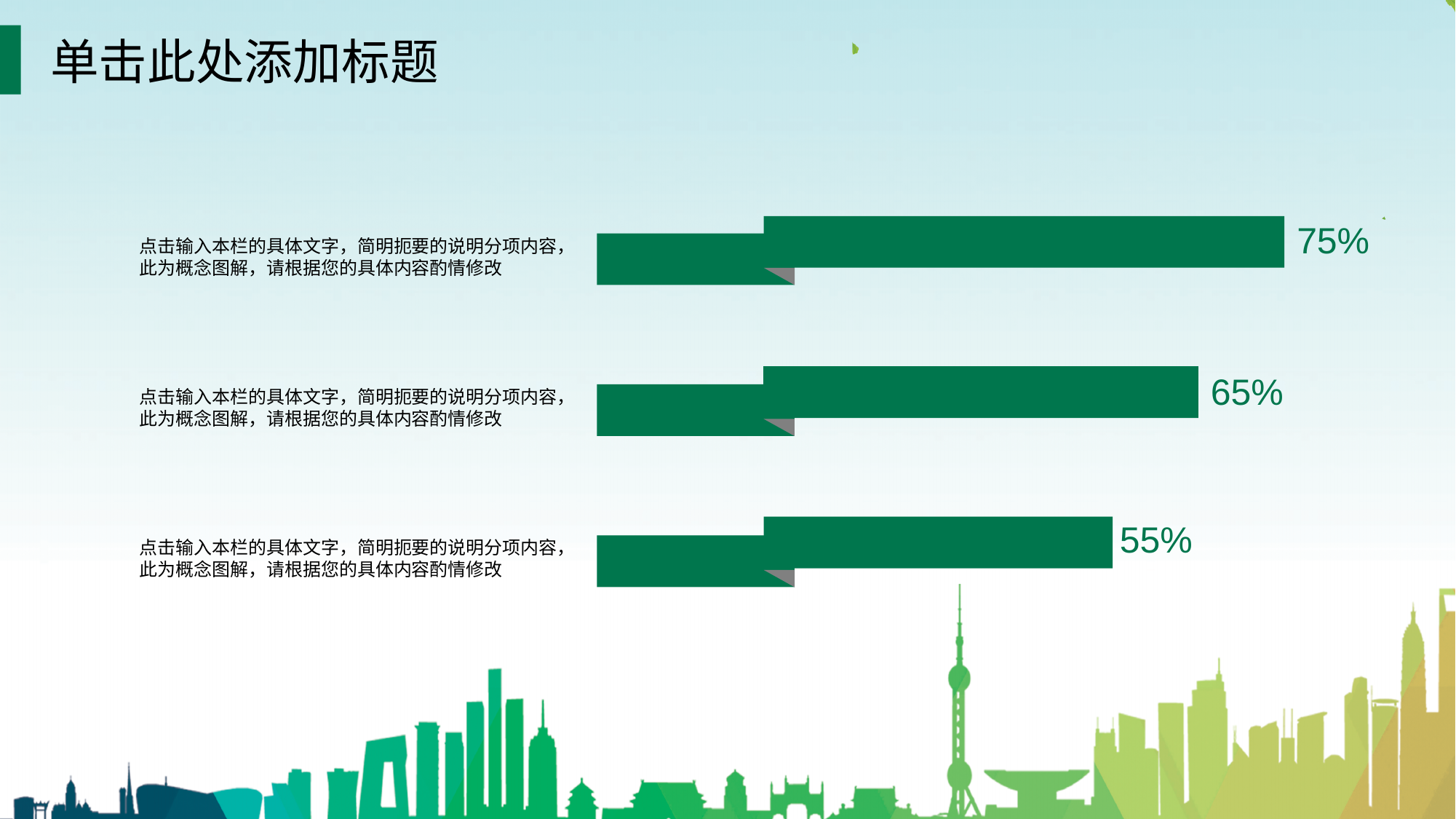

单击此处添加标题
75%

点击输入本栏的具体文字，简明扼要的说明分项内容，此为概念图解，请根据您的具体内容酌情修改

65%

点击输入本栏的具体文字，简明扼要的说明分项内容，此为概念图解，请根据您的具体内容酌情修改

55%

点击输入本栏的具体文字，简明扼要的说明分项内容，此为概念图解，请根据您的具体内容酌情修改